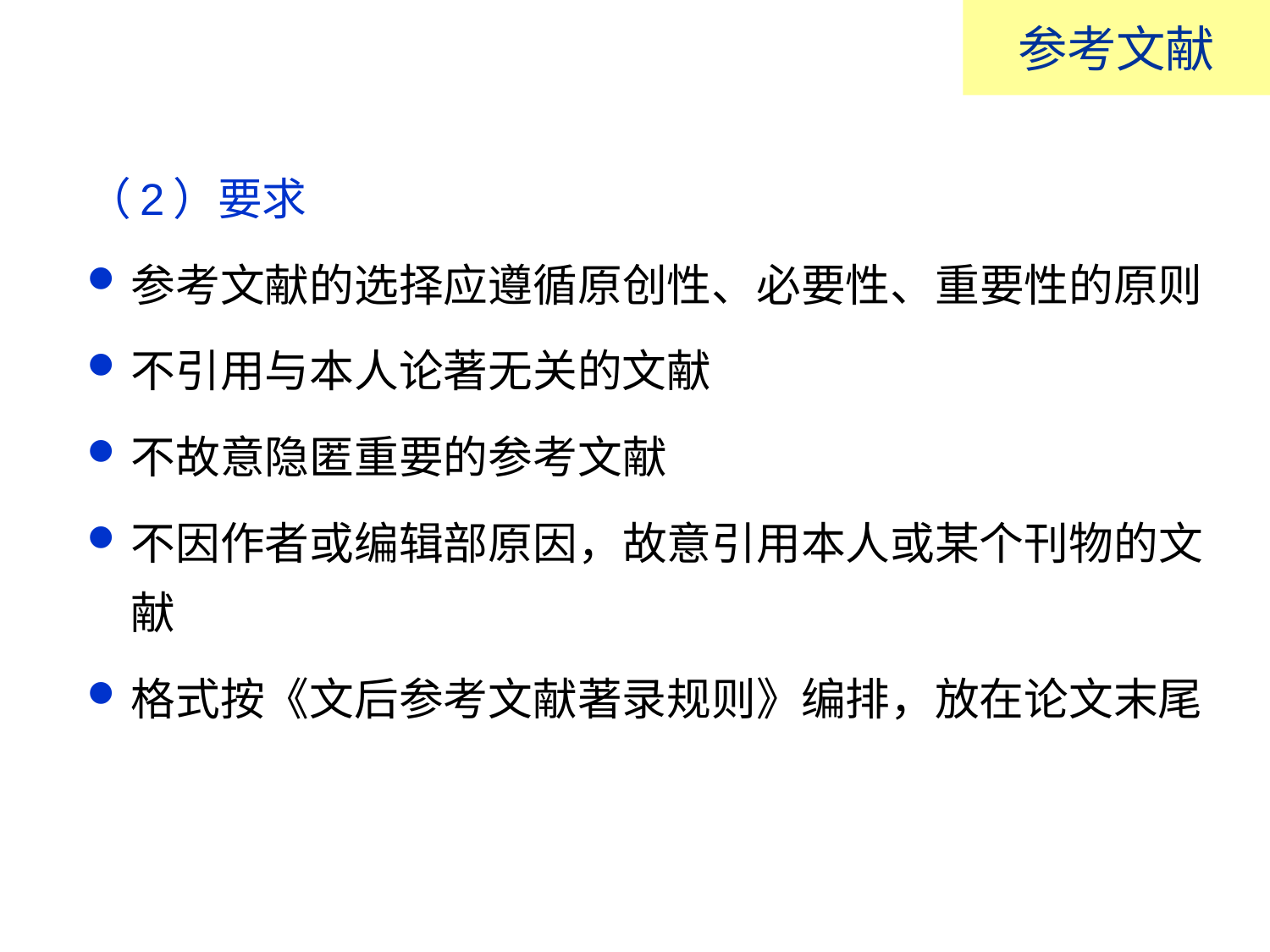

参考文献
（2）要求
参考文献的选择应遵循原创性、必要性、重要性的原则
不引用与本人论著无关的文献
不故意隐匿重要的参考文献
不因作者或编辑部原因，故意引用本人或某个刊物的文献
格式按《文后参考文献著录规则》编排，放在论文末尾